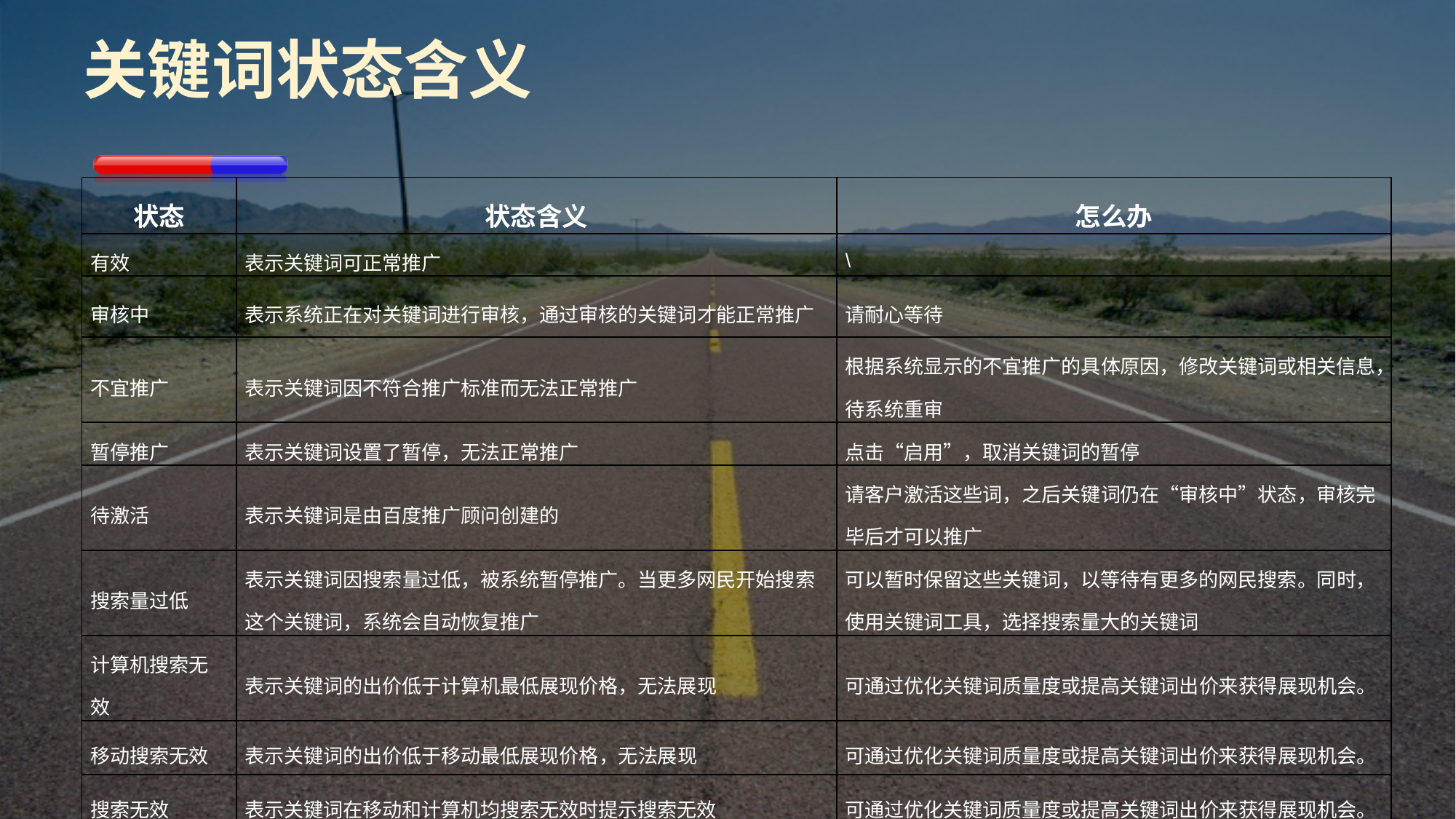

# 关键词状态含义
| 状态 | 状态含义 | 怎么办 |
| --- | --- | --- |
| 有效 | 表示关键词可正常推广 | \ |
| 审核中 | 表示系统正在对关键词进行审核，通过审核的关键词才能正常推广 | 请耐心等待 |
| 不宜推广 | 表示关键词因不符合推广标准而无法正常推广 | 根据系统显示的不宜推广的具体原因，修改关键词或相关信息，待系统重审 |
| 暂停推广 | 表示关键词设置了暂停，无法正常推广 | 点击“启用”，取消关键词的暂停 |
| 待激活 | 表示关键词是由百度推广顾问创建的 | 请客户激活这些词，之后关键词仍在“审核中”状态，审核完毕后才可以推广 |
| 搜索量过低 | 表示关键词因搜索量过低，被系统暂停推广。当更多网民开始搜索这个关键词，系统会自动恢复推广 | 可以暂时保留这些关键词，以等待有更多的网民搜索。同时，使用关键词工具，选择搜索量大的关键词 |
| 计算机搜索无效 | 表示关键词的出价低于计算机最低展现价格，无法展现 | 可通过优化关键词质量度或提高关键词出价来获得展现机会。 |
| 移动搜索无效 | 表示关键词的出价低于移动最低展现价格，无法展现 | 可通过优化关键词质量度或提高关键词出价来获得展现机会。 |
| 搜索无效 | 表示关键词在移动和计算机均搜索无效时提示搜索无效 | 可通过优化关键词质量度或提高关键词出价来获得展现机会。 |
| 部分无效 | 表示当访问URL或移动URL任一无效时，展现该状态 | 修改URL |